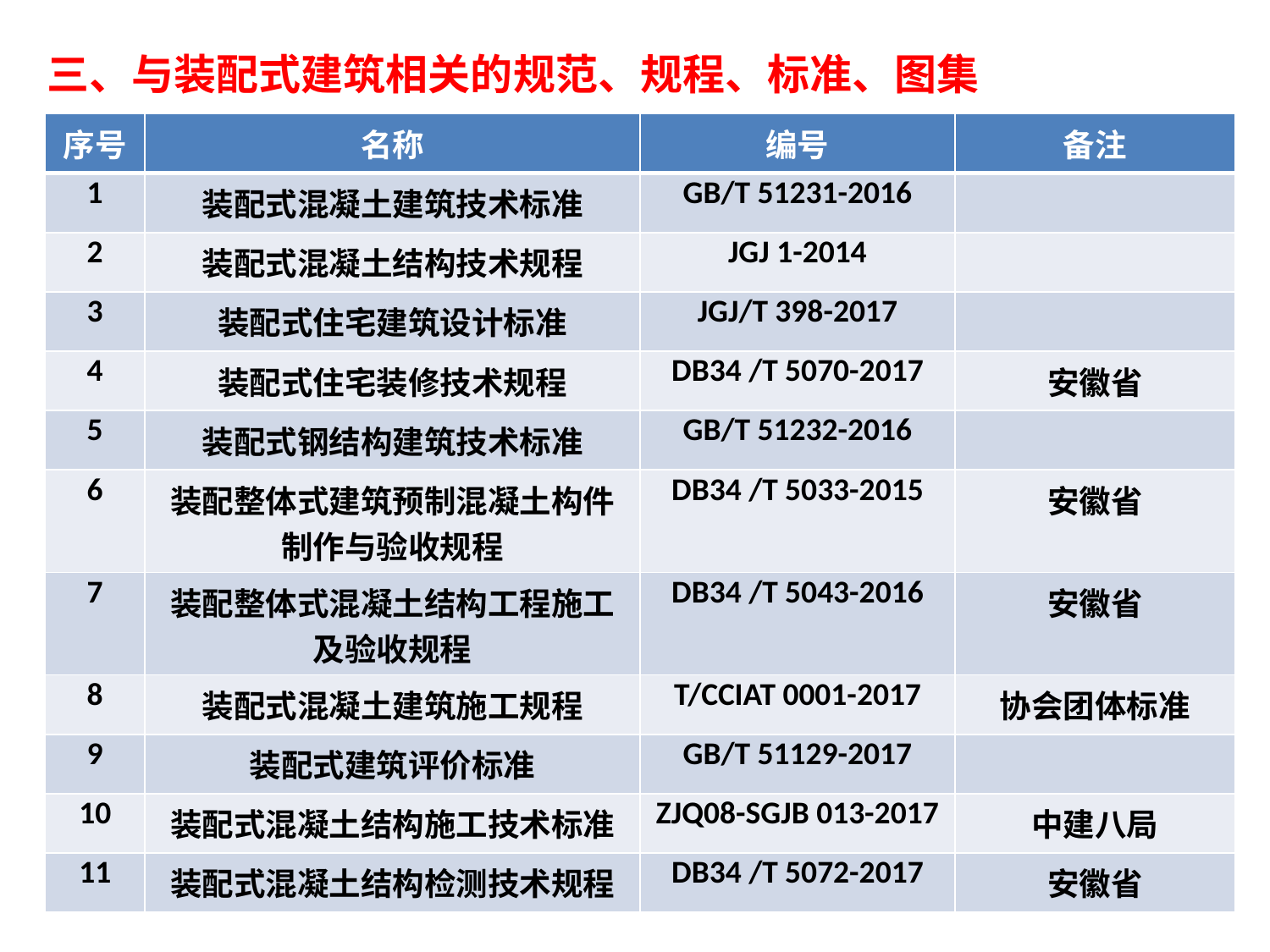

三、与装配式建筑相关的规范、规程、标准、图集
| 序号 | 名称 | 编号 | 备注 |
| --- | --- | --- | --- |
| 1 | 装配式混凝土建筑技术标准 | GB/T 51231-2016 |  |
| 2 | 装配式混凝土结构技术规程 | JGJ 1-2014 |  |
| 3 | 装配式住宅建筑设计标准 | JGJ/T 398-2017 |  |
| 4 | 装配式住宅装修技术规程 | DB34 /T 5070-2017 | 安徽省 |
| 5 | 装配式钢结构建筑技术标准 | GB/T 51232-2016 |  |
| 6 | 装配整体式建筑预制混凝土构件制作与验收规程 | DB34 /T 5033-2015 | 安徽省 |
| 7 | 装配整体式混凝土结构工程施工及验收规程 | DB34 /T 5043-2016 | 安徽省 |
| 8 | 装配式混凝土建筑施工规程 | T/CCIAT 0001-2017 | 协会团体标准 |
| 9 | 装配式建筑评价标准 | GB/T 51129-2017 |  |
| 10 | 装配式混凝土结构施工技术标准 | ZJQ08-SGJB 013-2017 | 中建八局 |
| 11 | 装配式混凝土结构检测技术规程 | DB34 /T 5072-2017 | 安徽省 |